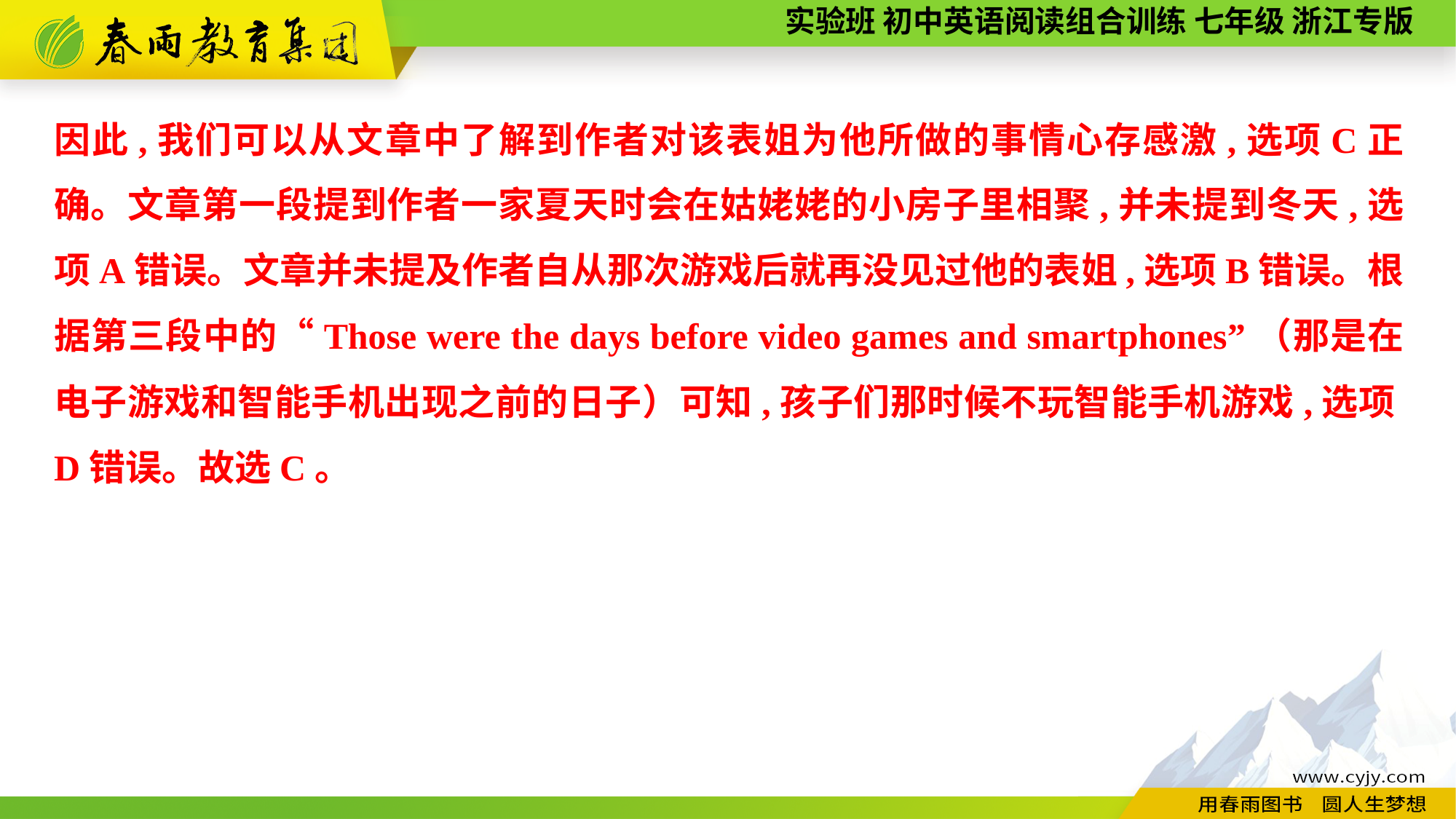

因此,我们可以从文章中了解到作者对该表姐为他所做的事情心存感激,选项C正确。文章第一段提到作者一家夏天时会在姑姥姥的小房子里相聚,并未提到冬天,选项A错误。文章并未提及作者自从那次游戏后就再没见过他的表姐,选项B错误。根据第三段中的“Those were the days before video games and smartphones”（那是在电子游戏和智能手机出现之前的日子）可知,孩子们那时候不玩智能手机游戏,选项D错误。故选C。